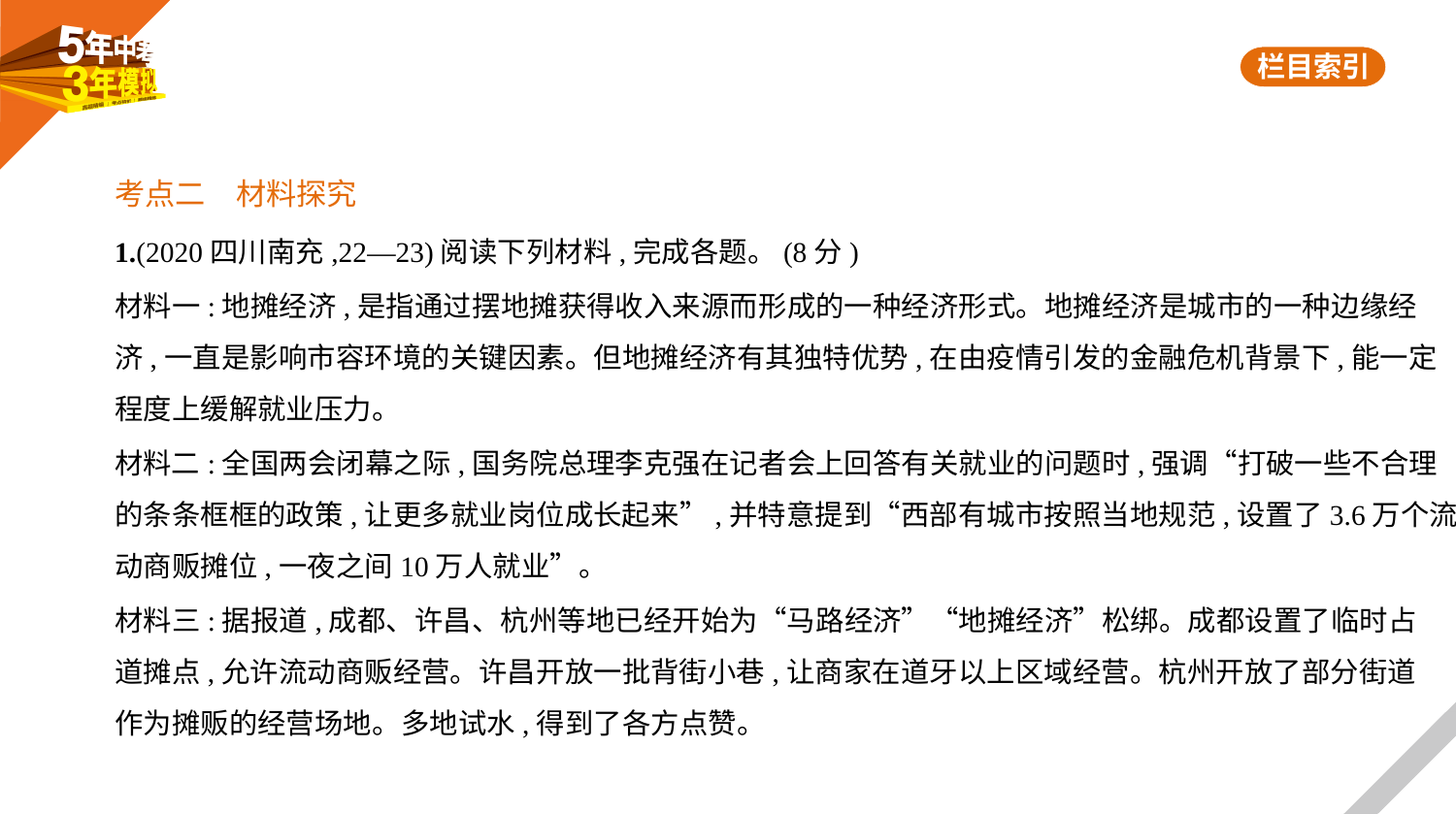

考点二　材料探究
1.(2020四川南充,22—23)阅读下列材料,完成各题。(8分)
材料一:地摊经济,是指通过摆地摊获得收入来源而形成的一种经济形式。地摊经济是城市的一种边缘经
济,一直是影响市容环境的关键因素。但地摊经济有其独特优势,在由疫情引发的金融危机背景下,能一定
程度上缓解就业压力。
材料二:全国两会闭幕之际,国务院总理李克强在记者会上回答有关就业的问题时,强调“打破一些不合理
的条条框框的政策,让更多就业岗位成长起来”,并特意提到“西部有城市按照当地规范,设置了3.6万个流
动商贩摊位,一夜之间10万人就业”。
材料三:据报道,成都、许昌、杭州等地已经开始为“马路经济”“地摊经济”松绑。成都设置了临时占
道摊点,允许流动商贩经营。许昌开放一批背街小巷,让商家在道牙以上区域经营。杭州开放了部分街道
作为摊贩的经营场地。多地试水,得到了各方点赞。